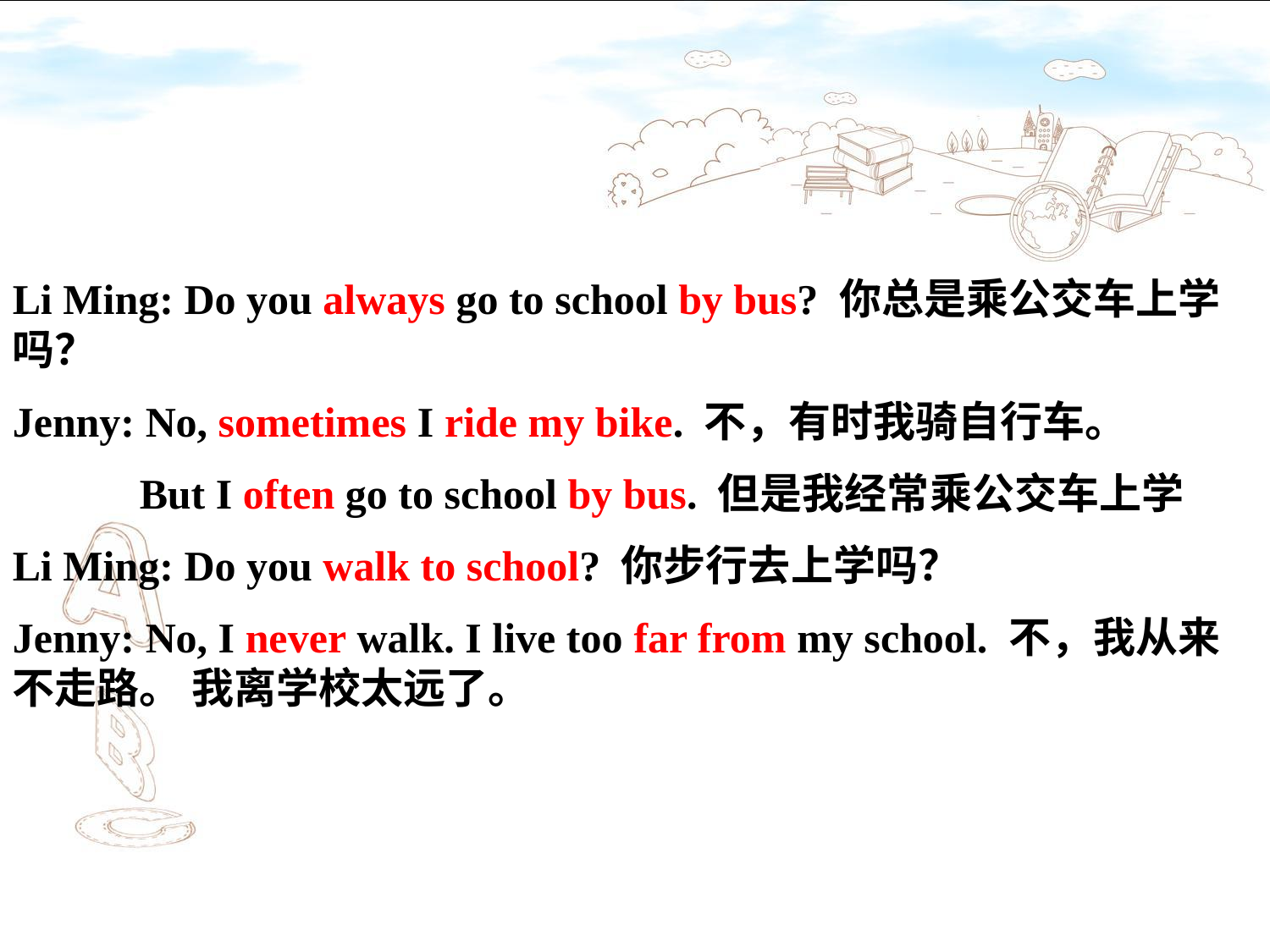

Li Ming: Do you always go to school by bus? 你总是乘公交车上学吗？
Jenny: No, sometimes I ride my bike. 不，有时我骑自行车。
            But I often go to school by bus. 但是我经常乘公交车上学
Li Ming: Do you walk to school? 你步行去上学吗？
Jenny: No, I never walk. I live too far from my school. 不，我从来不走路。 我离学校太远了。